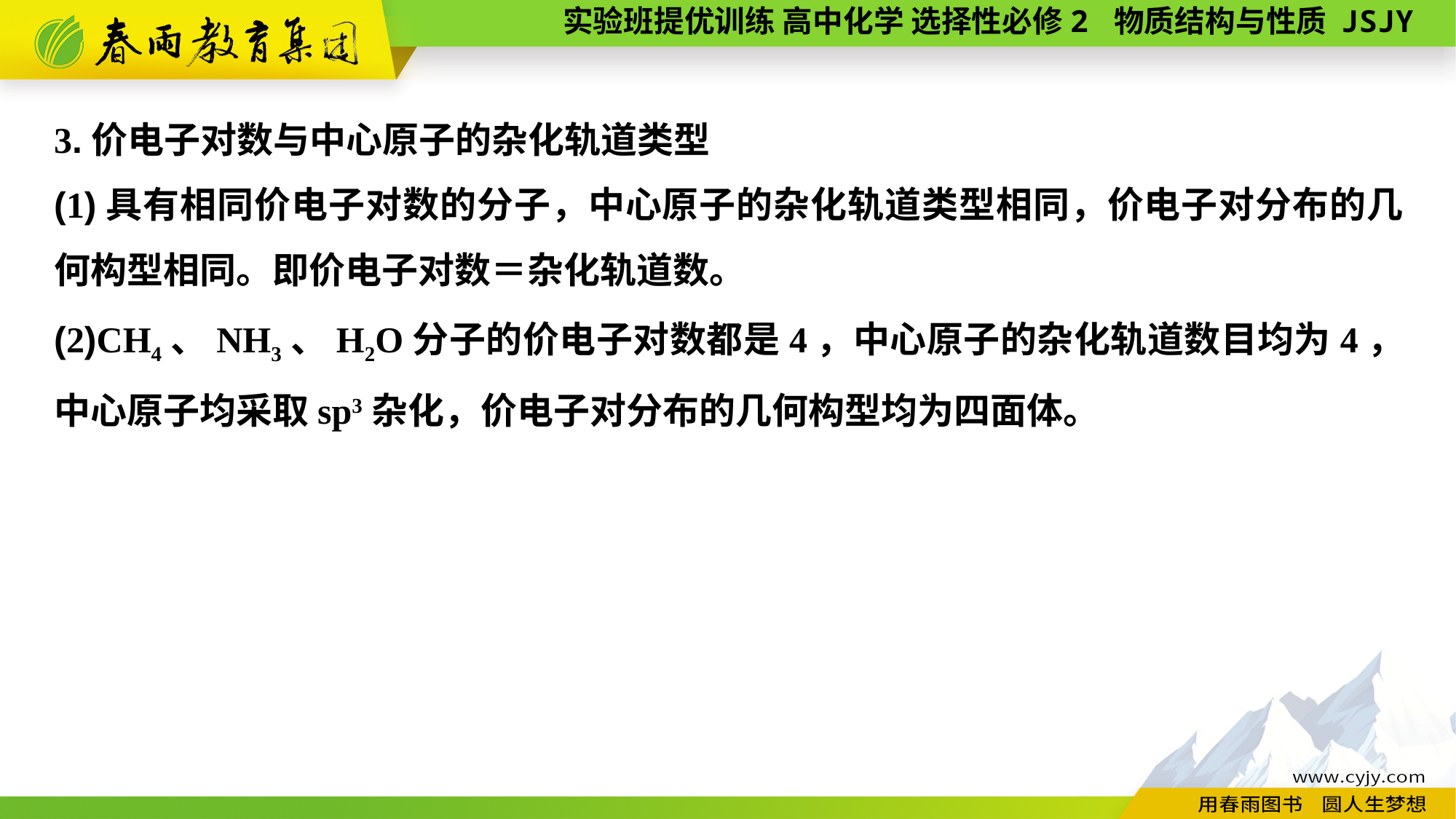

3.价电子对数与中心原子的杂化轨道类型
(1)具有相同价电子对数的分子，中心原子的杂化轨道类型相同，价电子对分布的几何构型相同。即价电子对数＝杂化轨道数。
(2)CH4、NH3、H2O分子的价电子对数都是4，中心原子的杂化轨道数目均为4，中心原子均采取sp3杂化，价电子对分布的几何构型均为四面体。